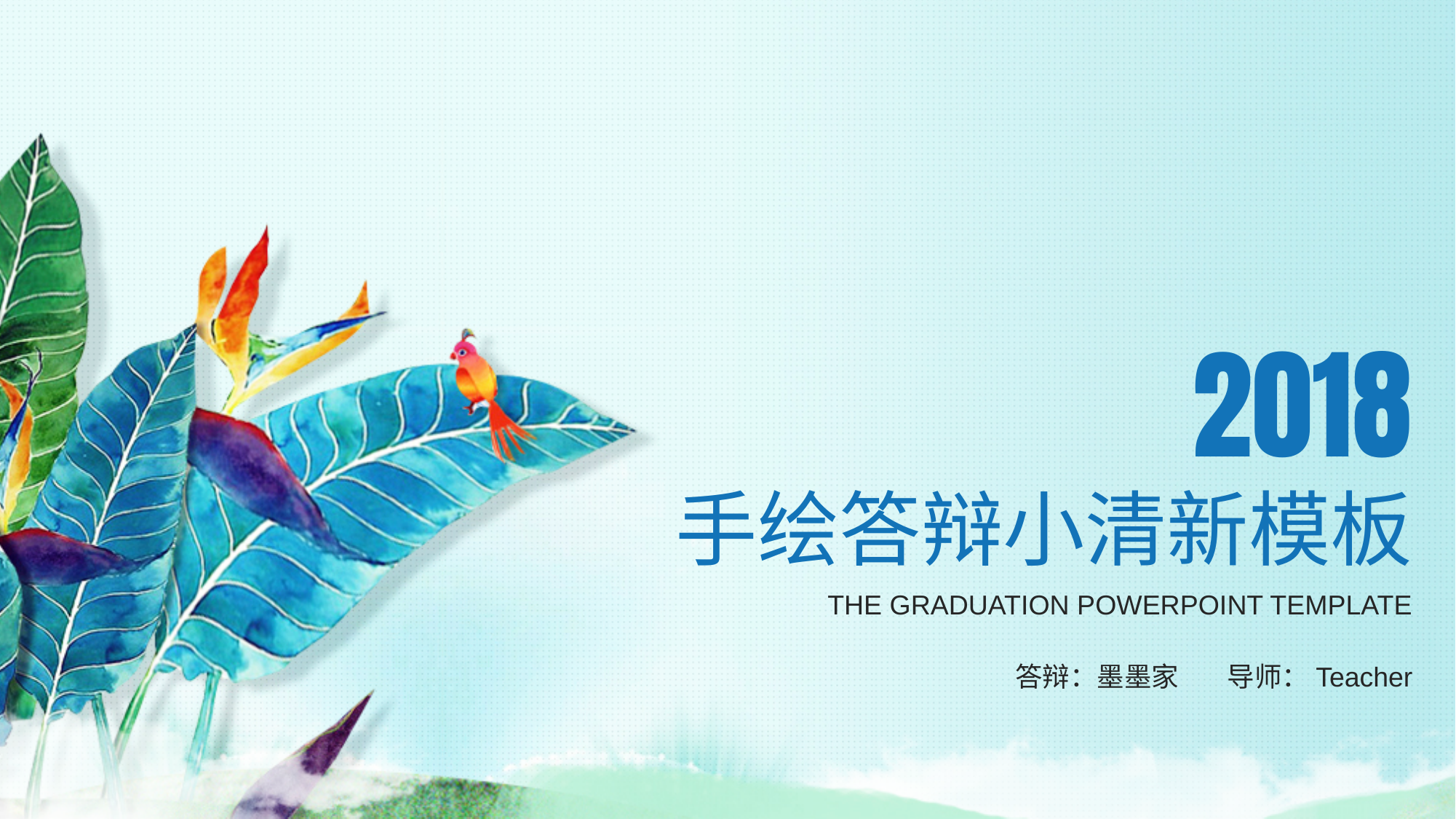

2018
手绘答辩小清新模板
THE GRADUATION POWERPOINT TEMPLATE
答辩：墨墨家
导师：Teacher